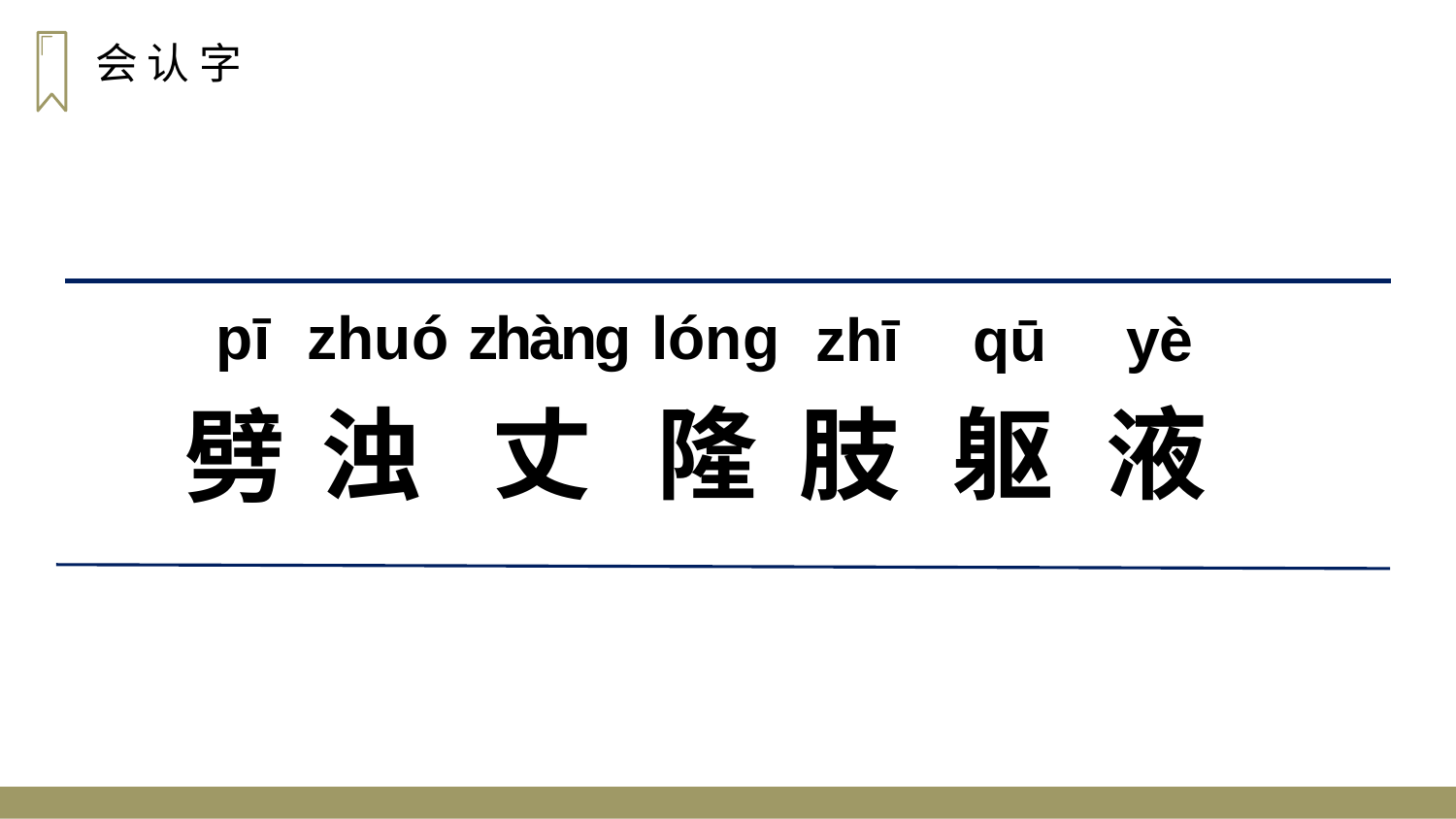

会 认 字

pī
zhuó
zhàng
lóng
zhī
qū
yè
丈
隆
液
浊
肢
躯
劈